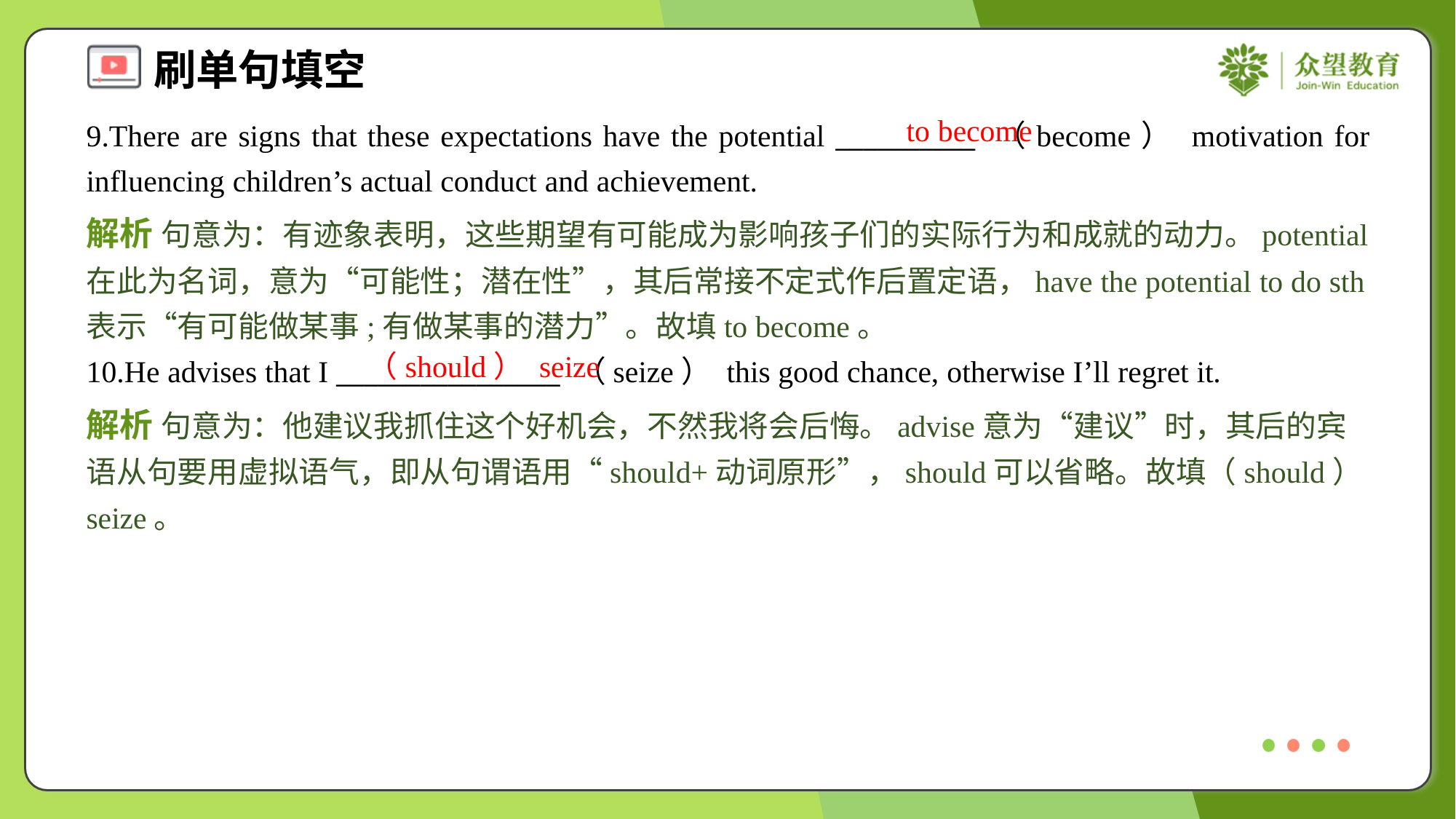

to become
9.There are signs that these expectations have the potential __________ （become） motivation for influencing children’s actual conduct and achievement.
解析 句意为：有迹象表明，这些期望有可能成为影响孩子们的实际行为和成就的动力。potential在此为名词，意为“可能性；潜在性”，其后常接不定式作后置定语，have the potential to do sth表示“有可能做某事;有做某事的潜力”。故填to become。
（should） seize
10.He advises that I ________________ （seize） this good chance, otherwise I’ll regret it.
解析 句意为：他建议我抓住这个好机会，不然我将会后悔。advise意为“建议”时，其后的宾语从句要用虚拟语气，即从句谓语用“should+动词原形”，should可以省略。故填（should） seize。